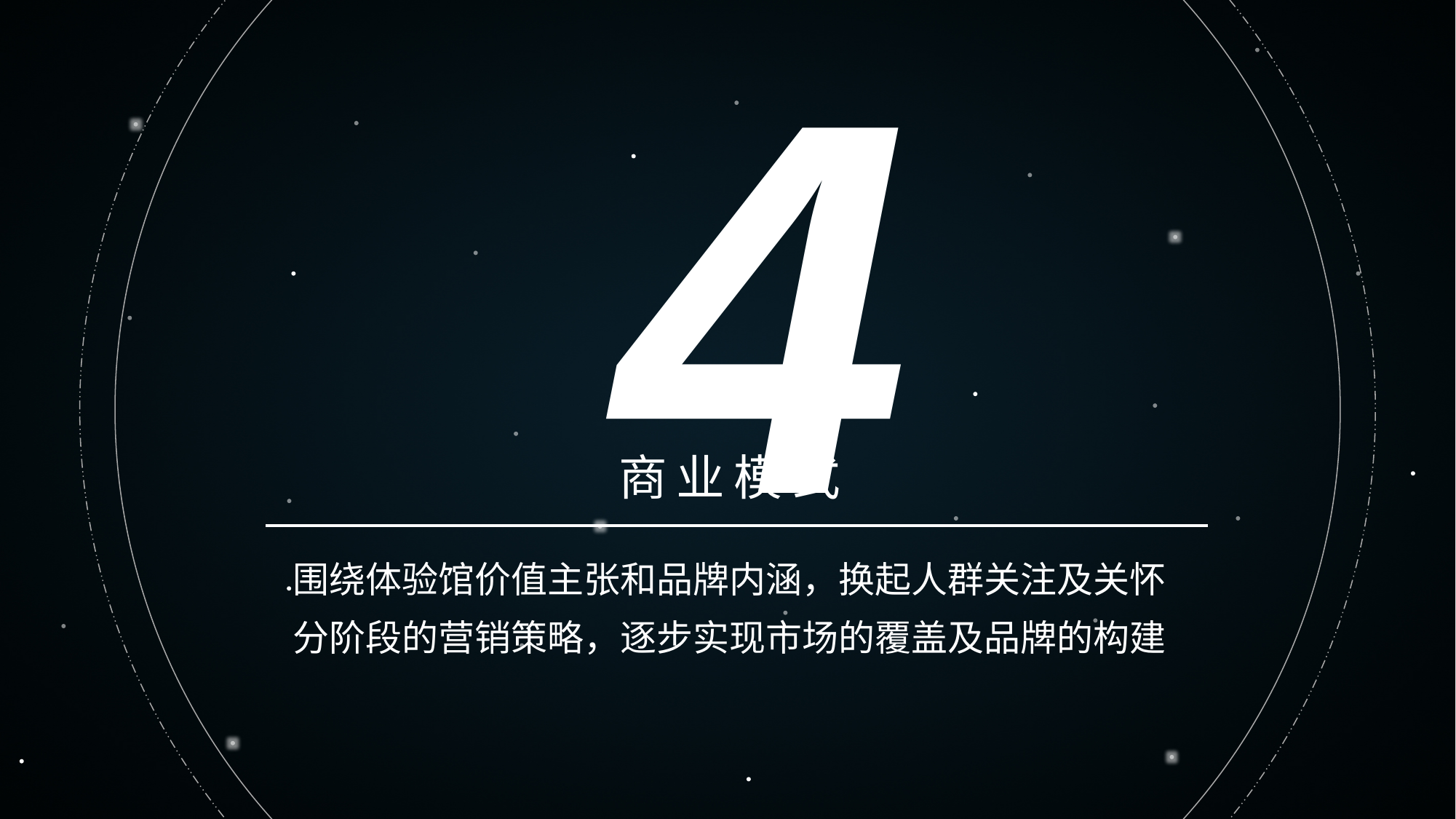

4
商业模式
围绕体验馆价值主张和品牌内涵，换起人群关注及关怀
分阶段的营销策略，逐步实现市场的覆盖及品牌的构建